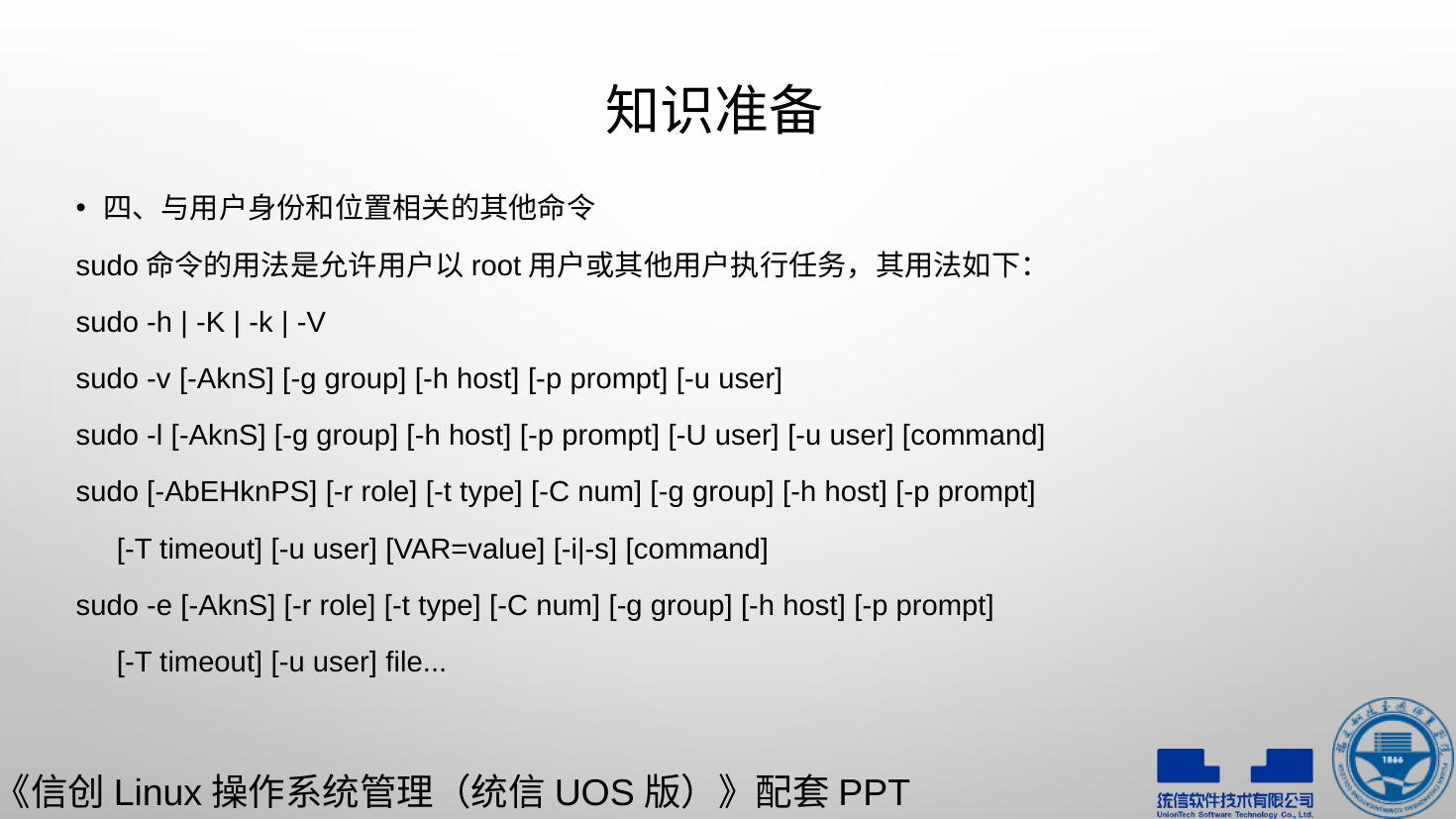

# 知识准备
四、与用户身份和位置相关的其他命令
sudo命令的用法是允许用户以root用户或其他用户执行任务，其用法如下：
sudo -h | -K | -k | -V
sudo -v [-AknS] [-g group] [-h host] [-p prompt] [-u user]
sudo -l [-AknS] [-g group] [-h host] [-p prompt] [-U user] [-u user] [command]
sudo [-AbEHknPS] [-r role] [-t type] [-C num] [-g group] [-h host] [-p prompt]
     [-T timeout] [-u user] [VAR=value] [-i|-s] [command]
sudo -e [-AknS] [-r role] [-t type] [-C num] [-g group] [-h host] [-p prompt]
     [-T timeout] [-u user] file...